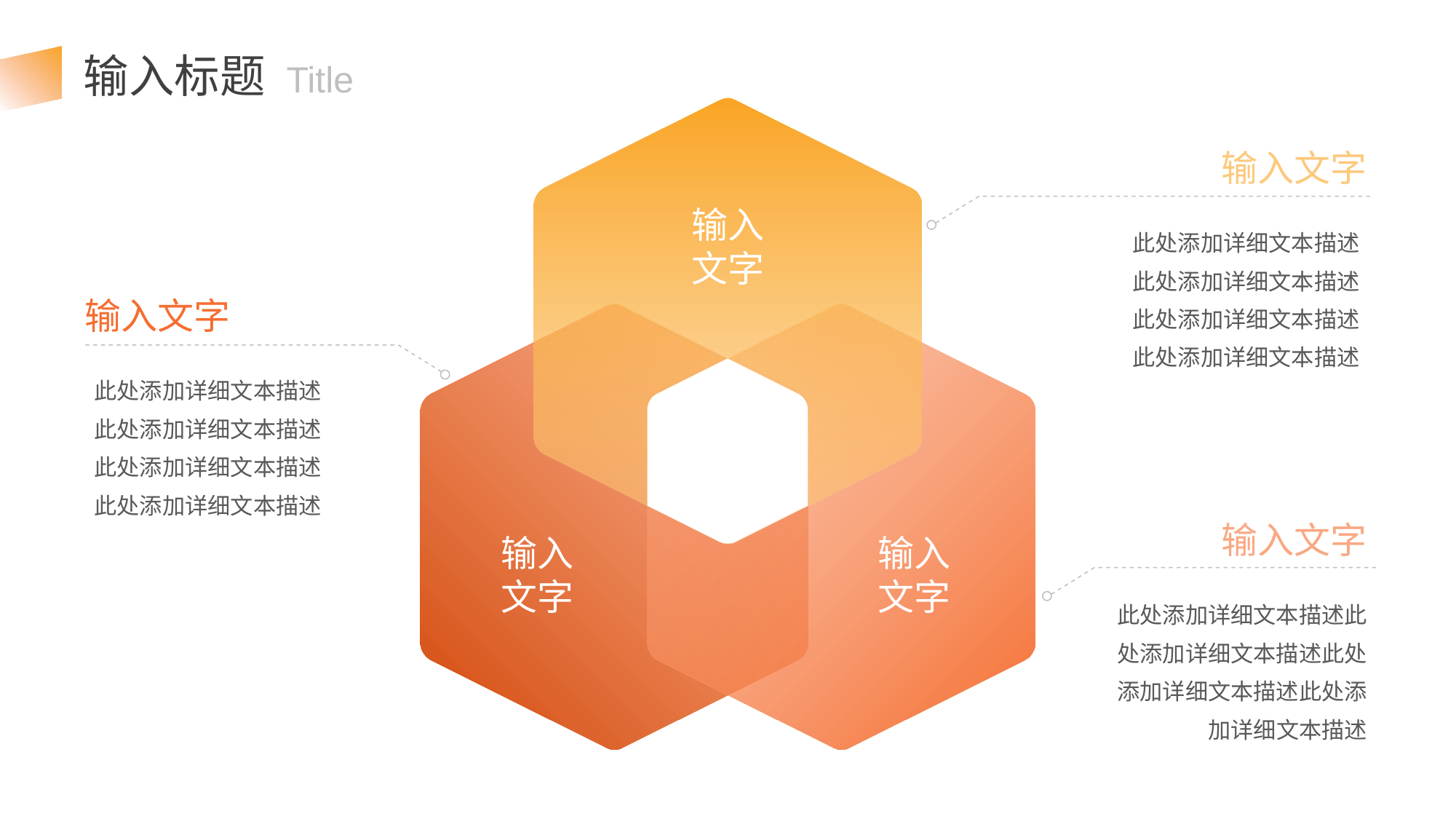

输入标题 Title

输入文字
输入
文字

此处添加详细文本描述此处添加详细文本描述此处添加详细文本描述此处添加详细文本描述

输入文字

此处添加详细文本描述此处添加详细文本描述此处添加详细文本描述此处添加详细文本描述

输入文字
输入
文字
输入
文字

此处添加详细文本描述此处添加详细文本描述此处添加详细文本描述此处添加详细文本描述